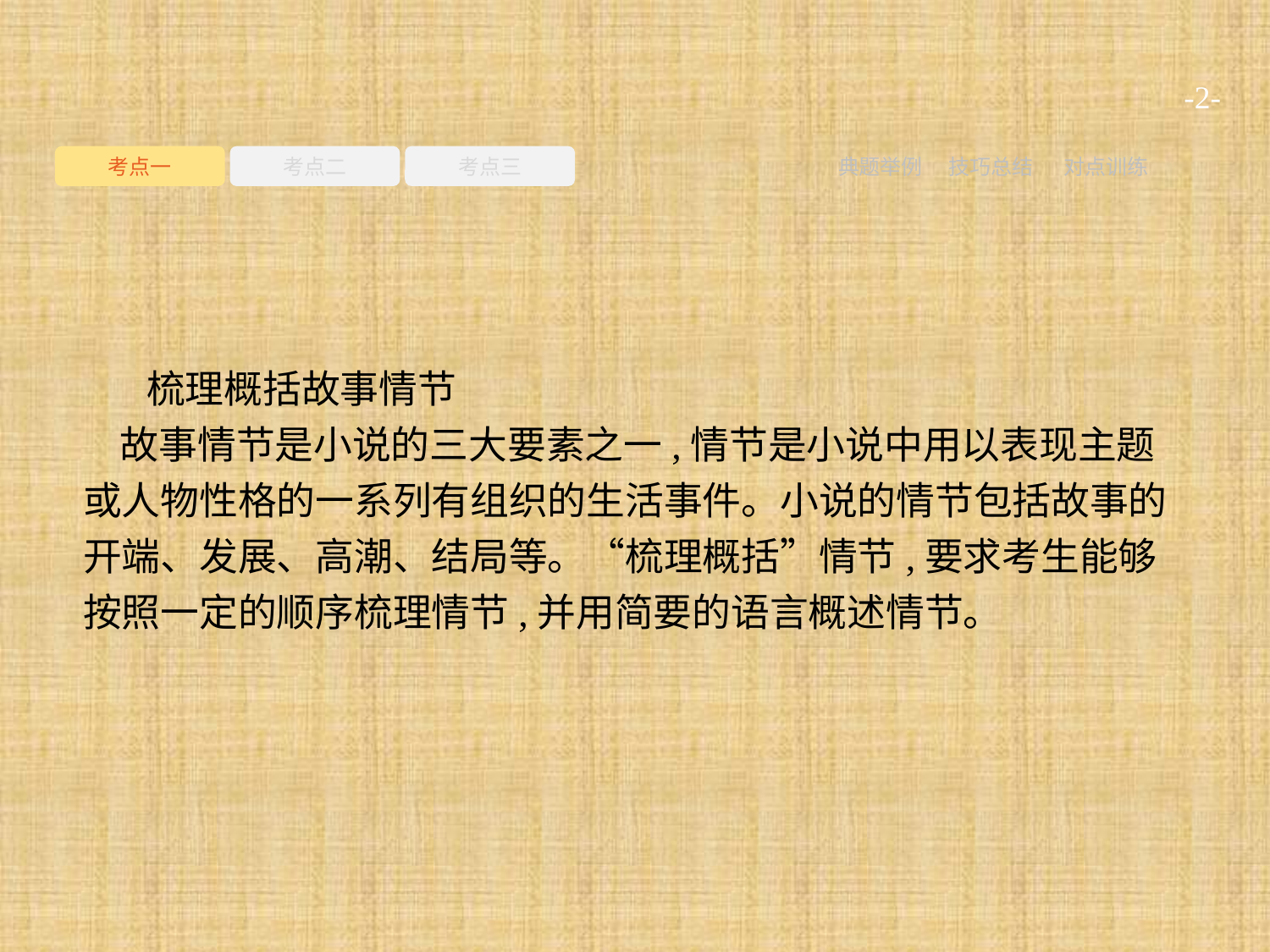

-2-
考点一
考点二
考点三
典题举例
技巧总结
对点训练
梳理概括故事情节
故事情节是小说的三大要素之一,情节是小说中用以表现主题或人物性格的一系列有组织的生活事件。小说的情节包括故事的开端、发展、高潮、结局等。“梳理概括”情节,要求考生能够按照一定的顺序梳理情节,并用简要的语言概述情节。